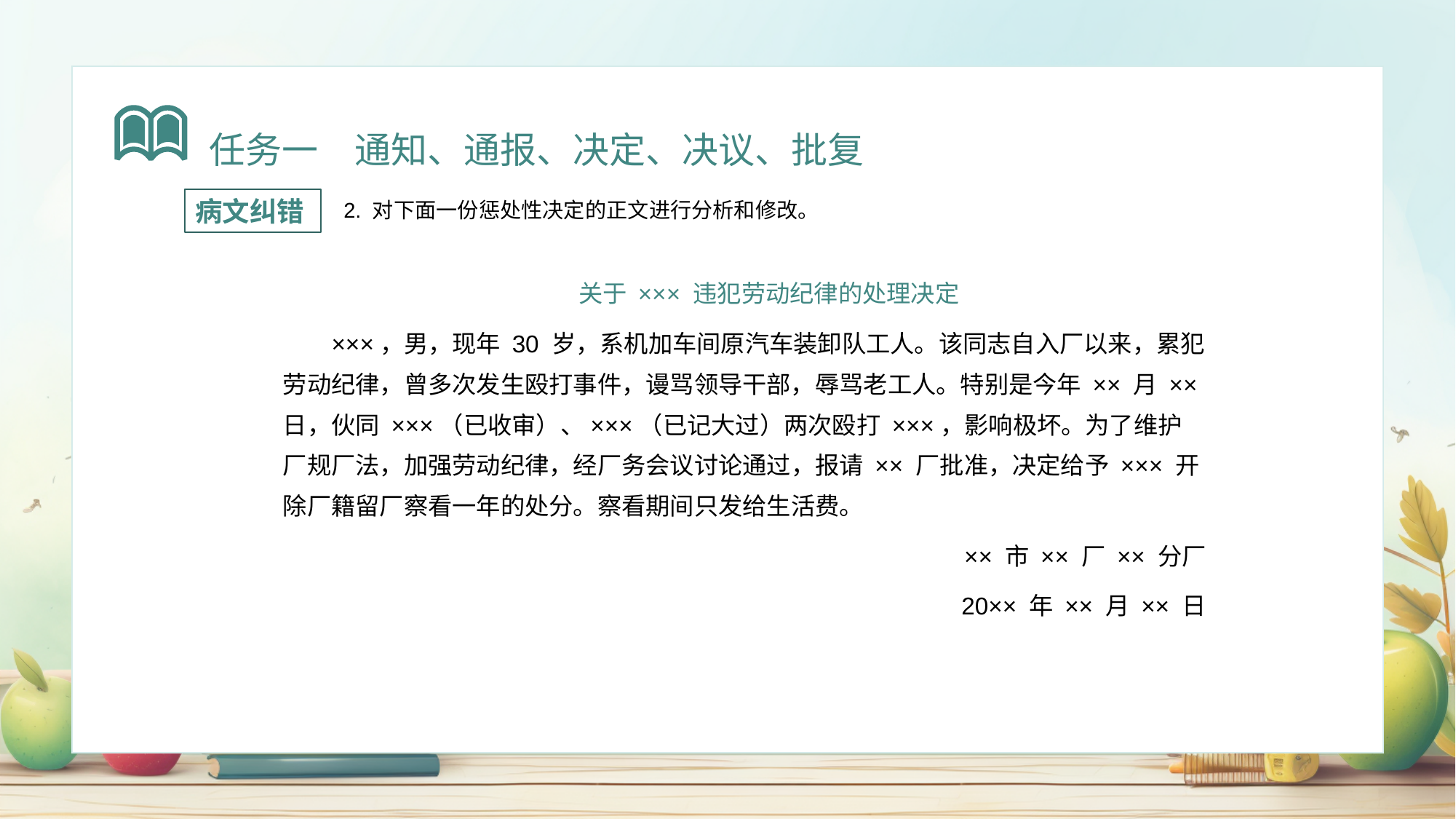

任务一　通知、通报、决定、决议、批复

病文纠错
  2. 对下面一份惩处性决定的正文进行分析和修改。
关于 ××× 违犯劳动纪律的处理决定
×××，男，现年 30 岁，系机加车间原汽车装卸队工人。该同志自入厂以来，累犯劳动纪律，曾多次发生殴打事件，谩骂领导干部，辱骂老工人。特别是今年 ×× 月 ×× 日，伙同 ×××（已收审）、×××（已记大过）两次殴打 ×××，影响极坏。为了维护厂规厂法，加强劳动纪律，经厂务会议讨论通过，报请 ×× 厂批准，决定给予 ××× 开除厂籍留厂察看一年的处分。察看期间只发给生活费。
×× 市 ×× 厂 ×× 分厂
20×× 年 ×× 月 ×× 日